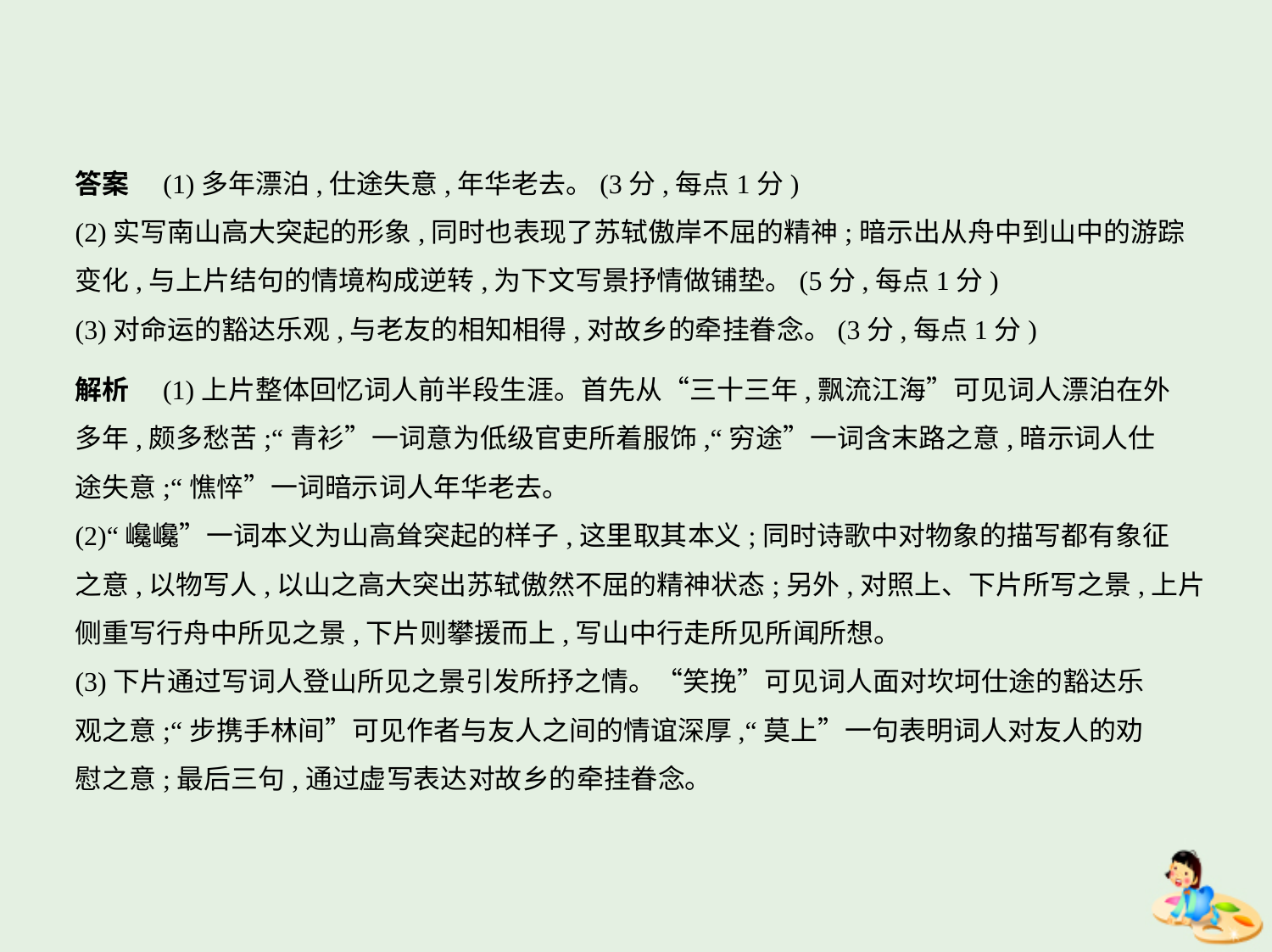

答案　(1)多年漂泊,仕途失意,年华老去。(3分,每点1分)
(2)实写南山高大突起的形象,同时也表现了苏轼傲岸不屈的精神;暗示出从舟中到山中的游踪
变化,与上片结句的情境构成逆转,为下文写景抒情做铺垫。(5分,每点1分)
(3)对命运的豁达乐观,与老友的相知相得,对故乡的牵挂眷念。(3分,每点1分)
解析　(1)上片整体回忆词人前半段生涯。首先从“三十三年,飘流江海”可见词人漂泊在外
多年,颇多愁苦;“青衫”一词意为低级官吏所着服饰,“穷途”一词含末路之意,暗示词人仕
途失意;“憔悴”一词暗示词人年华老去。
(2)“巉巉”一词本义为山高耸突起的样子,这里取其本义;同时诗歌中对物象的描写都有象征
之意,以物写人,以山之高大突出苏轼傲然不屈的精神状态;另外,对照上、下片所写之景,上片
侧重写行舟中所见之景,下片则攀援而上,写山中行走所见所闻所想。
(3)下片通过写词人登山所见之景引发所抒之情。“笑挽”可见词人面对坎坷仕途的豁达乐
观之意;“步携手林间”可见作者与友人之间的情谊深厚,“莫上”一句表明词人对友人的劝
慰之意;最后三句,通过虚写表达对故乡的牵挂眷念。